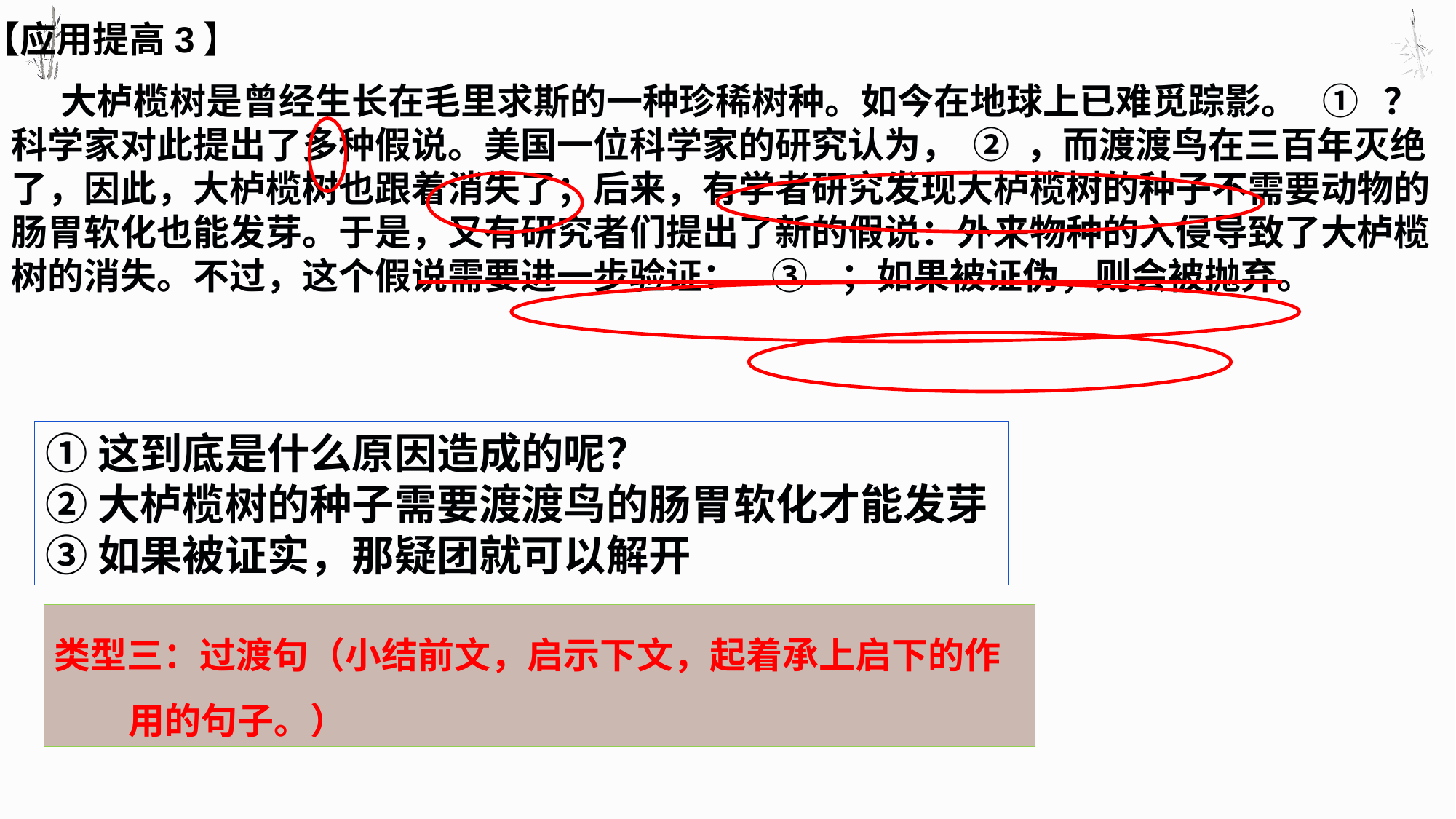

【应用提高3】
     大栌榄树是曾经生长在毛里求斯的一种珍稀树种。如今在地球上已难觅踪影。   ①   ？科学家对此提出了多种假说。美国一位科学家的研究认为，  ②  ，而渡渡鸟在三百年灭绝了，因此，大栌榄树也跟着消失了；后来，有学者研究发现大栌榄树的种子不需要动物的肠胃软化也能发芽。于是，又有研究者们提出了新的假说：外来物种的入侵导致了大栌榄树的消失。不过，这个假说需要进一步验证：    ③    ；如果被证伪，则会被抛弃。

①这到底是什么原因造成的呢？
②大栌榄树的种子需要渡渡鸟的肠胃软化才能发芽
③如果被证实，那疑团就可以解开
类型三：过渡句（小结前文，启示下文，起着承上启下的作
        用的句子。）